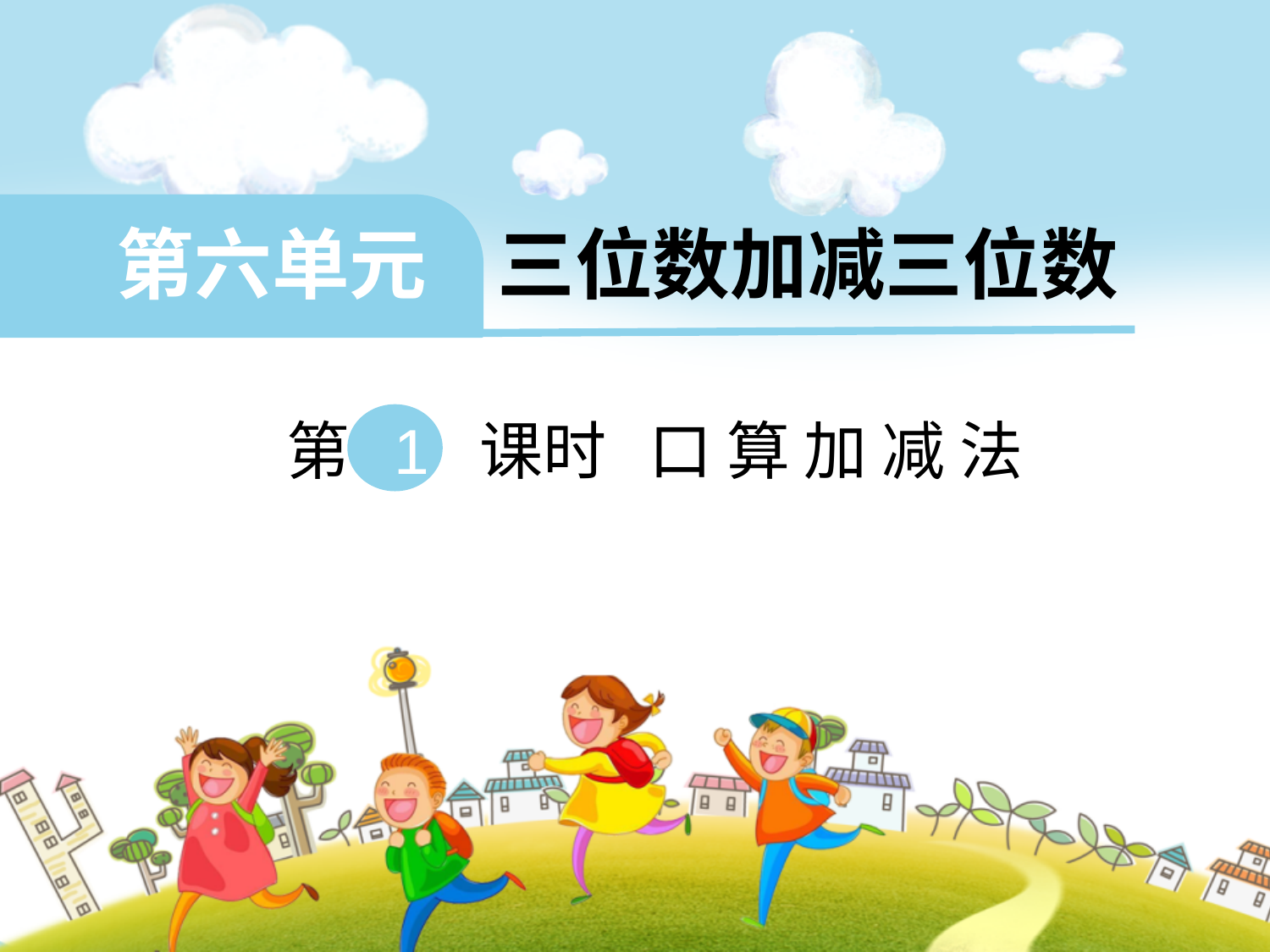

第六单元    三位数加减三位数

  第  1  课时   口 算 加 减 法